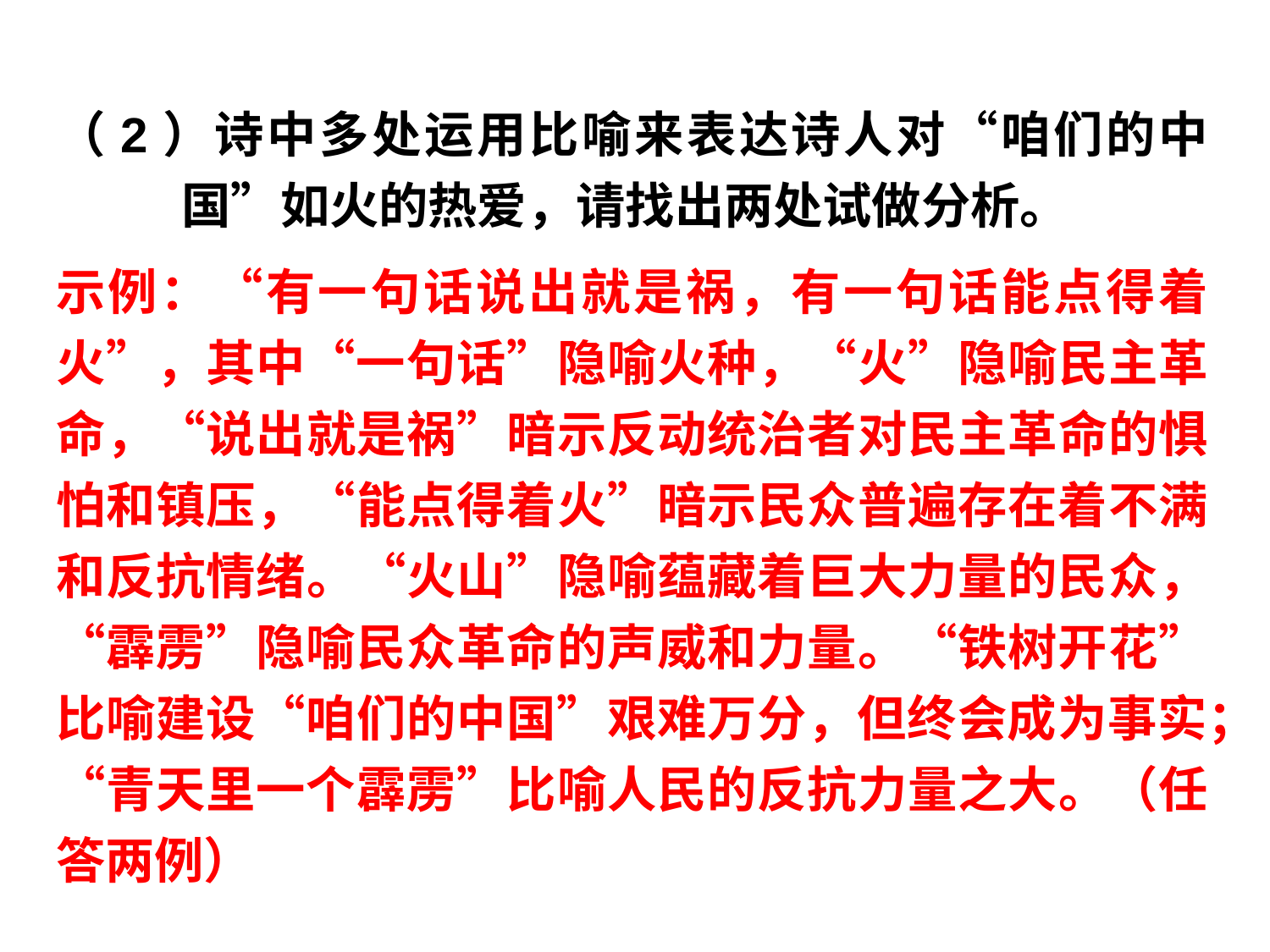

（2）诗中多处运用比喻来表达诗人对“咱们的中国”如火的热爱，请找出两处试做分析。
示例：“有一句话说出就是祸，有一句话能点得着火”，其中“一句话”隐喻火种，“火”隐喻民主革命，“说出就是祸”暗示反动统治者对民主革命的惧怕和镇压，“能点得着火”暗示民众普遍存在着不满和反抗情绪。“火山”隐喻蕴藏着巨大力量的民众，“霹雳”隐喻民众革命的声威和力量。“铁树开花”比喻建设“咱们的中国”艰难万分，但终会成为事实；“青天里一个霹雳”比喻人民的反抗力量之大。（任答两例）